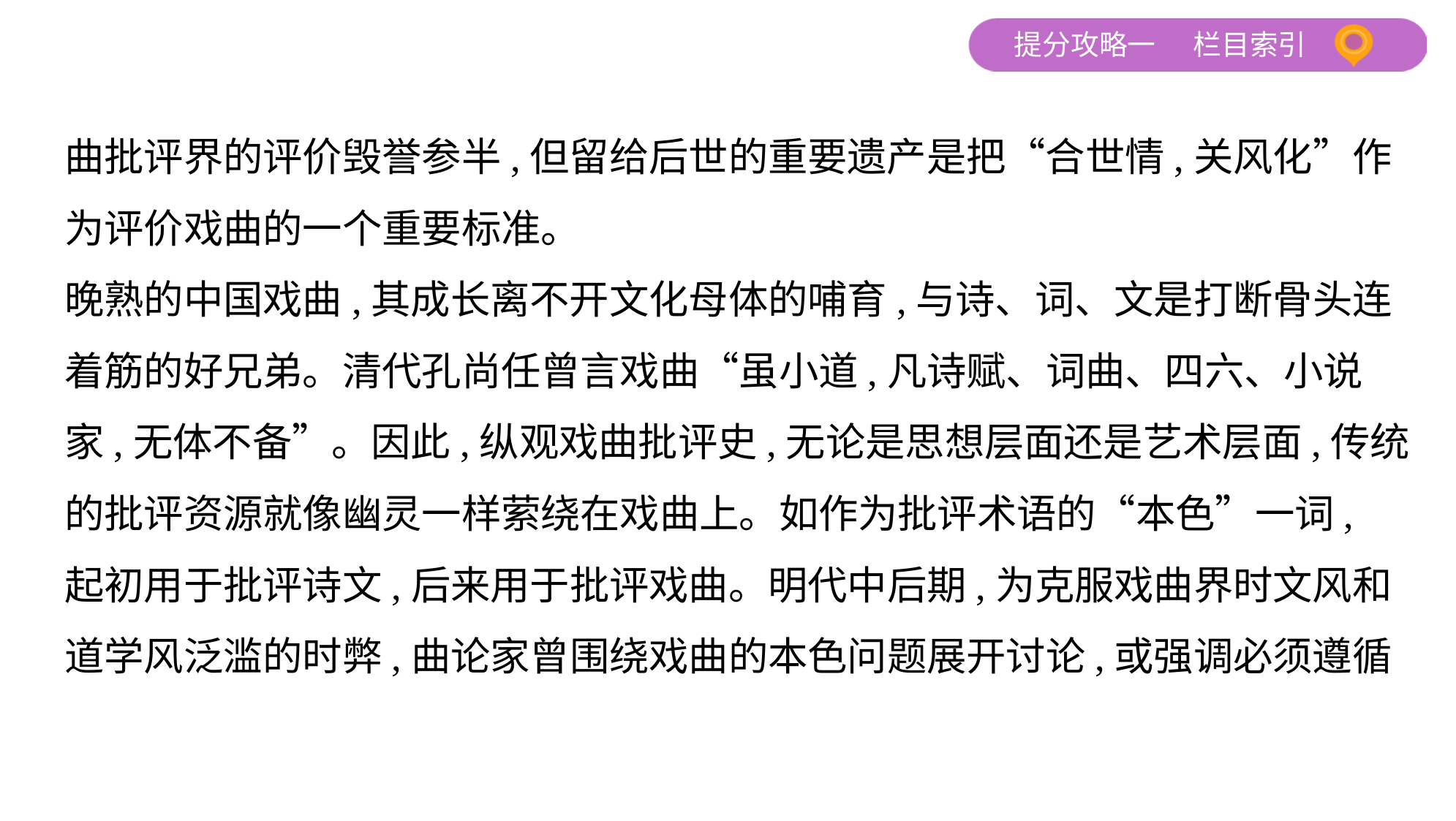

曲批评界的评价毁誉参半,但留给后世的重要遗产是把“合世情,关风化”作
为评价戏曲的一个重要标准。
晚熟的中国戏曲,其成长离不开文化母体的哺育,与诗、词、文是打断骨头连
着筋的好兄弟。清代孔尚任曾言戏曲“虽小道,凡诗赋、词曲、四六、小说
家,无体不备”。因此,纵观戏曲批评史,无论是思想层面还是艺术层面,传统
的批评资源就像幽灵一样萦绕在戏曲上。如作为批评术语的“本色”一词,
起初用于批评诗文,后来用于批评戏曲。明代中后期,为克服戏曲界时文风和
道学风泛滥的时弊,曲论家曾围绕戏曲的本色问题展开讨论,或强调必须遵循